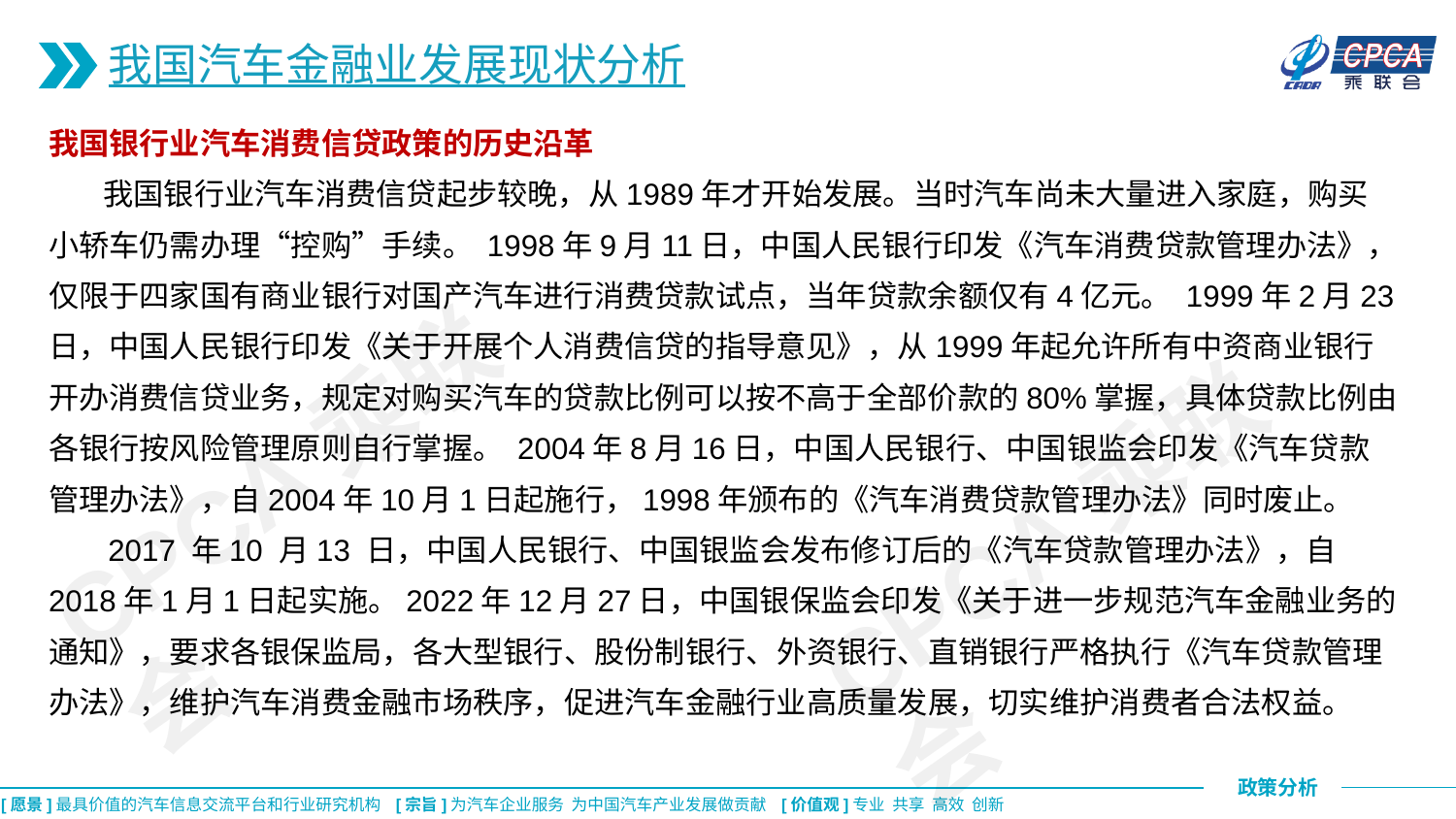

我国汽车金融业发展现状分析
我国银行业汽车消费信贷政策的历史沿革
       我国银行业汽车消费信贷起步较晚，从1989年才开始发展。当时汽车尚未大量进入家庭，购买小轿车仍需办理“控购”手续。 1998年9月11日，中国人民银行印发《汽车消费贷款管理办法》，仅限于四家国有商业银行对国产汽车进行消费贷款试点，当年贷款余额仅有4亿元。 1999年2月23日，中国人民银行印发《关于开展个人消费信贷的指导意见》，从1999年起允许所有中资商业银行开办消费信贷业务，规定对购买汽车的贷款比例可以按不高于全部价款的80%掌握，具体贷款比例由各银行按风险管理原则自行掌握。 2004年8月16日，中国人民银行、中国银监会印发《汽车贷款管理办法》，自2004年10月1日起施行，1998年颁布的《汽车消费贷款管理办法》同时废止。
       2017 年10 月13 日，中国人民银行、中国银监会发布修订后的《汽车贷款管理办法》，自2018年1月1日起实施。2022年12月27日，中国银保监会印发《关于进一步规范汽车金融业务的通知》，要求各银保监局，各大型银行、股份制银行、外资银行、直销银行严格执行《汽车贷款管理办法》，维护汽车消费金融市场秩序，促进汽车金融行业高质量发展，切实维护消费者合法权益。
CPCA乘联会
CPCA乘联会